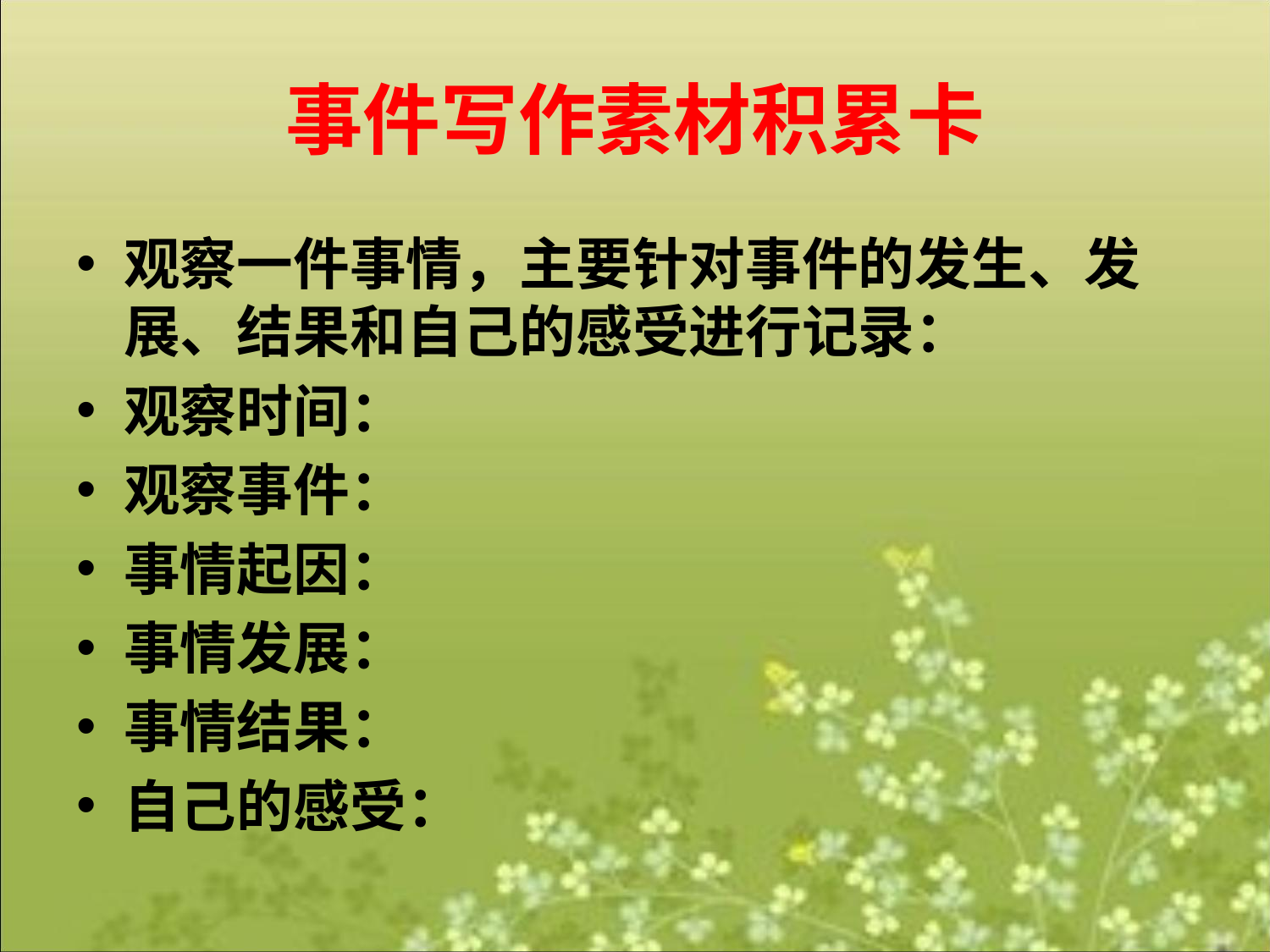

# 事件写作素材积累卡
观察一件事情，主要针对事件的发生、发展、结果和自己的感受进行记录：
观察时间：
观察事件：
事情起因：
事情发展：
事情结果：
自己的感受：